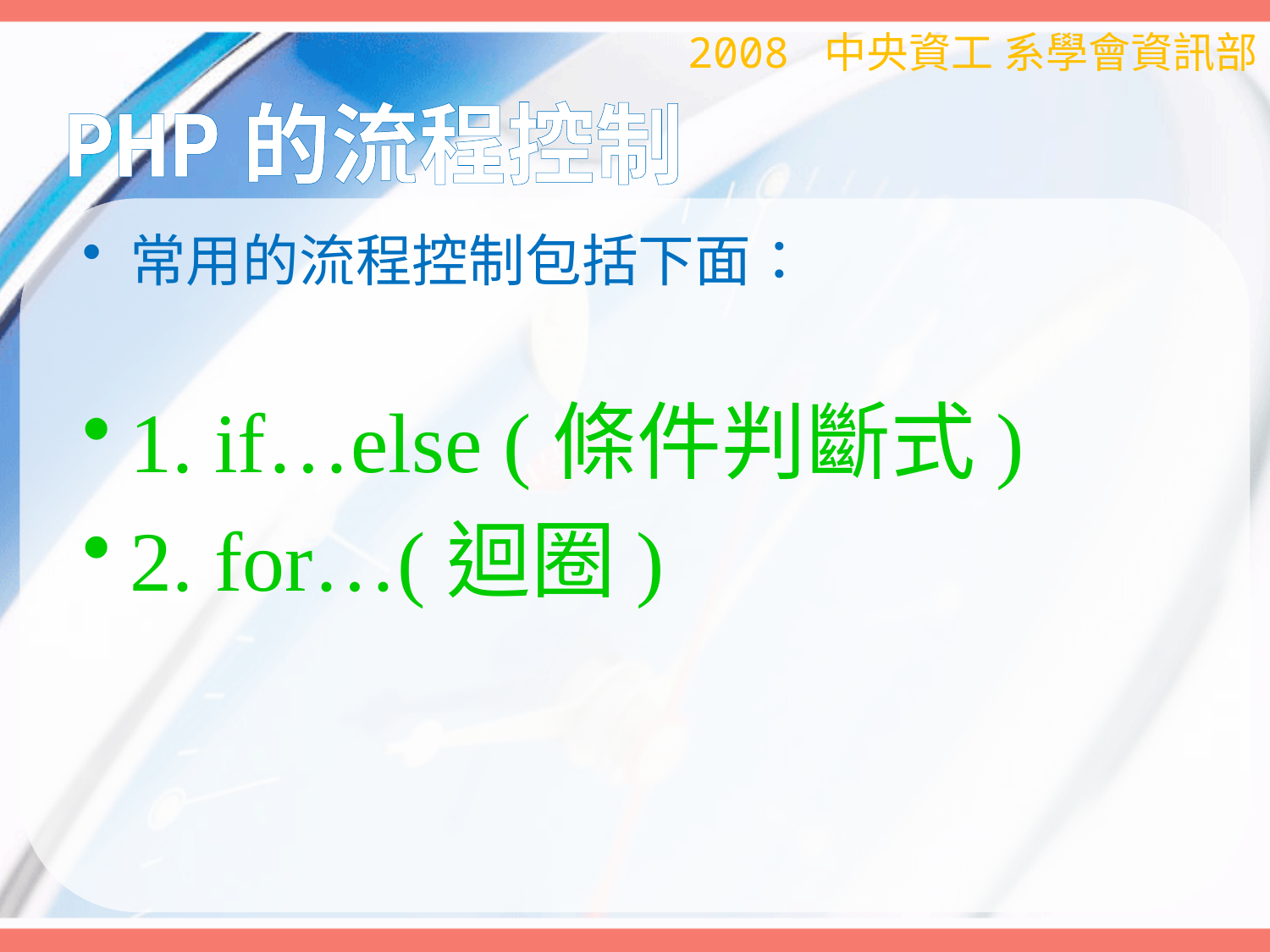

2008 中央資工 系學會資訊部
# PHP的流程控制

常用的流程控制包括下面：

1. if…else (條件判斷式)
2. for…(迴圈)